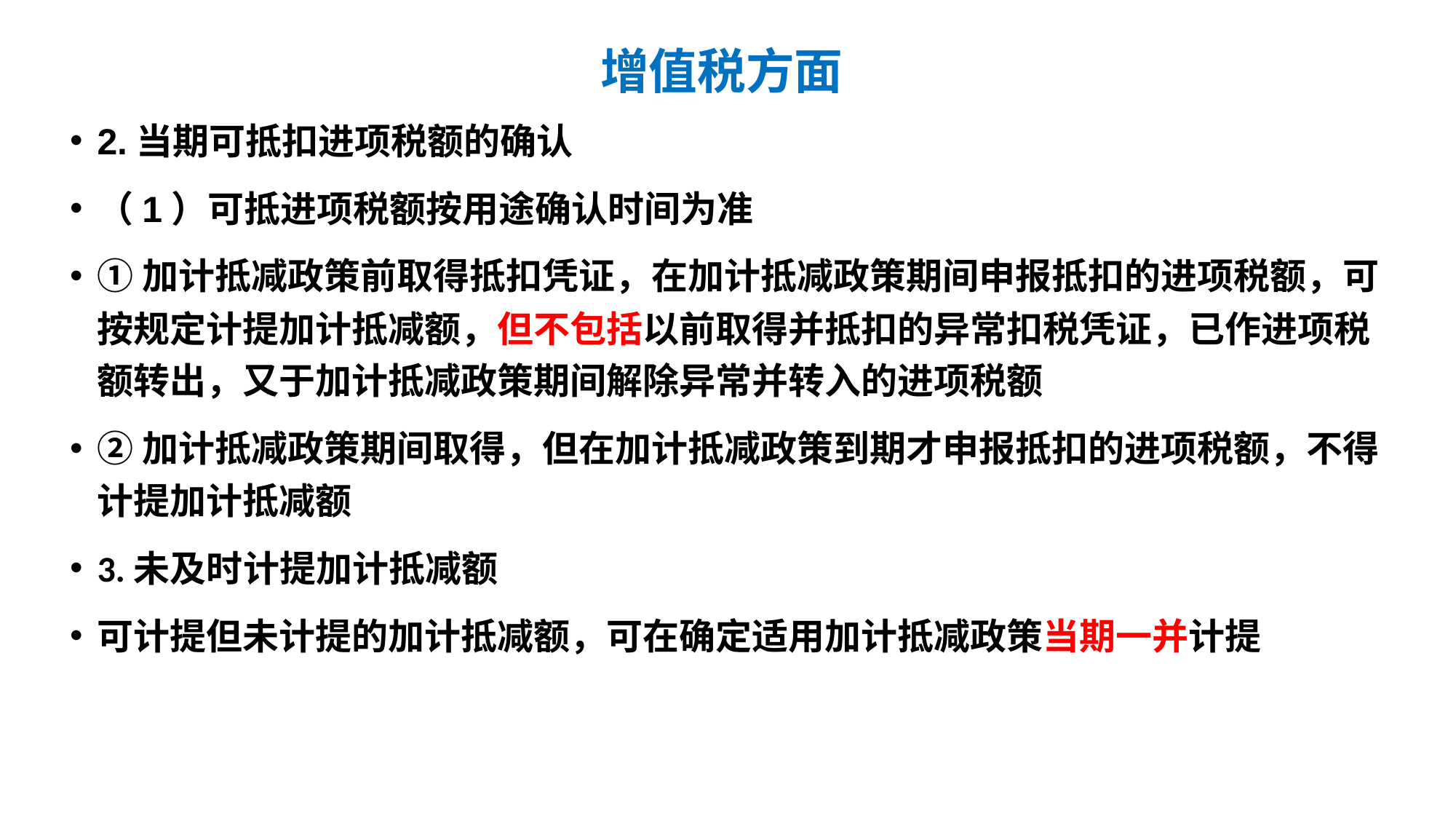

# 增值税方面
2.当期可抵扣进项税额的确认
（1）可抵进项税额按用途确认时间为准
①加计抵减政策前取得抵扣凭证，在加计抵减政策期间申报抵扣的进项税额，可按规定计提加计抵减额，但不包括以前取得并抵扣的异常扣税凭证，已作进项税额转出，又于加计抵减政策期间解除异常并转入的进项税额
②加计抵减政策期间取得，但在加计抵减政策到期才申报抵扣的进项税额，不得计提加计抵减额
3.未及时计提加计抵减额
可计提但未计提的加计抵减额，可在确定适用加计抵减政策当期一并计提